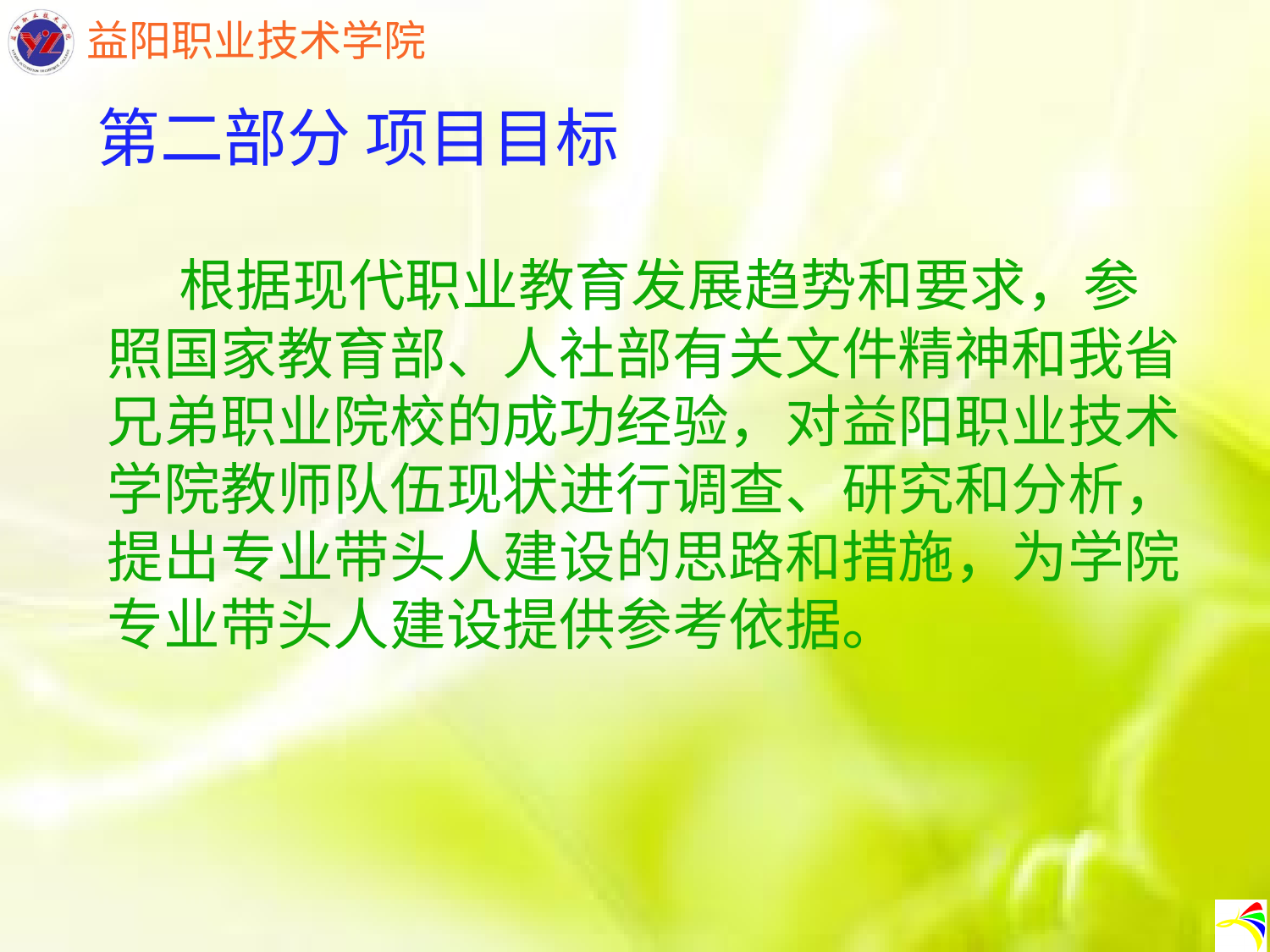

第二部分 项目目标
    根据现代职业教育发展趋势和要求，参照国家教育部、人社部有关文件精神和我省兄弟职业院校的成功经验，对益阳职业技术学院教师队伍现状进行调查、研究和分析，提出专业带头人建设的思路和措施，为学院专业带头人建设提供参考依据。